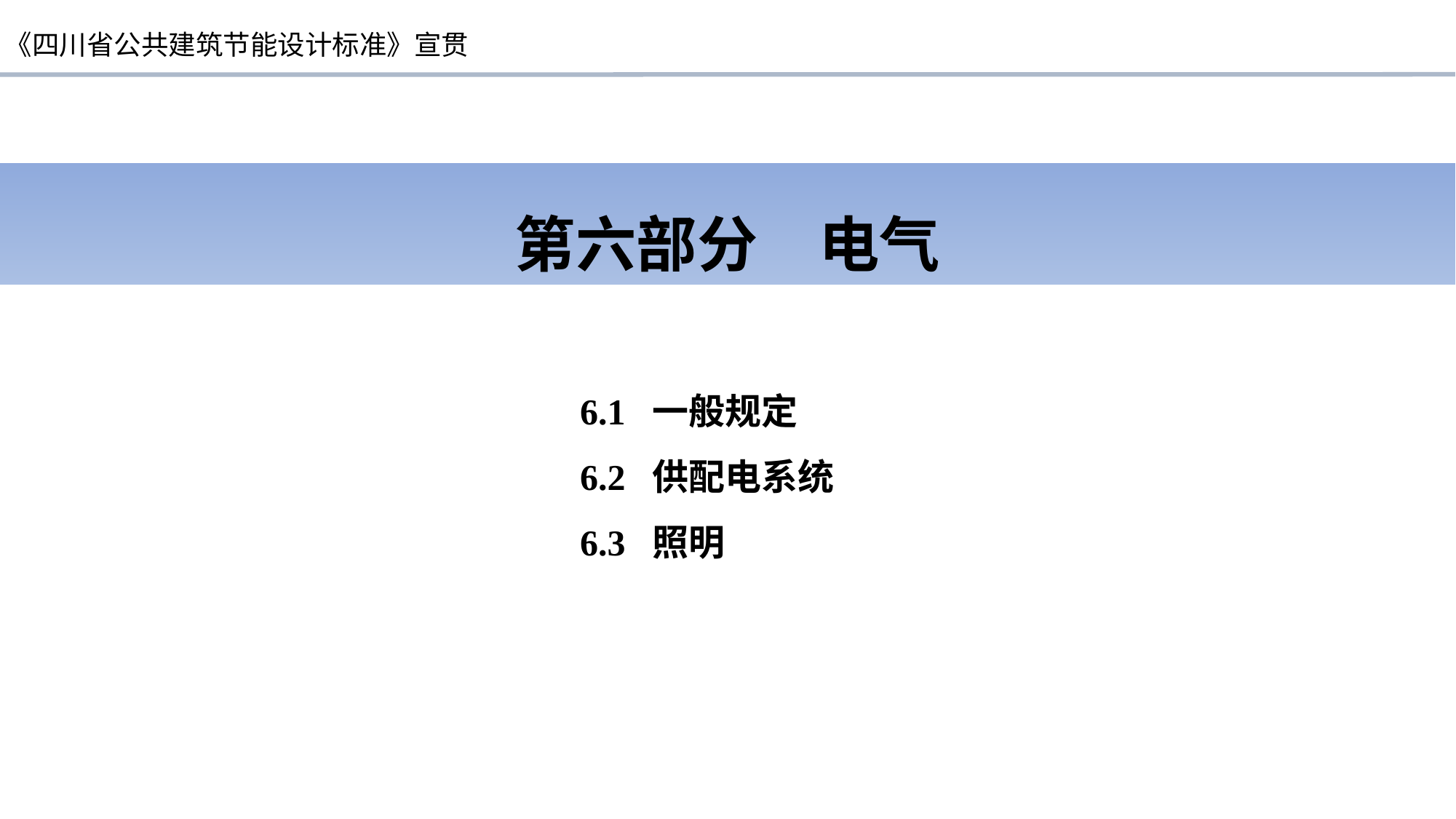

第六部分　电气
6.1  一般规定
6.2  供配电系统
6.3  照明